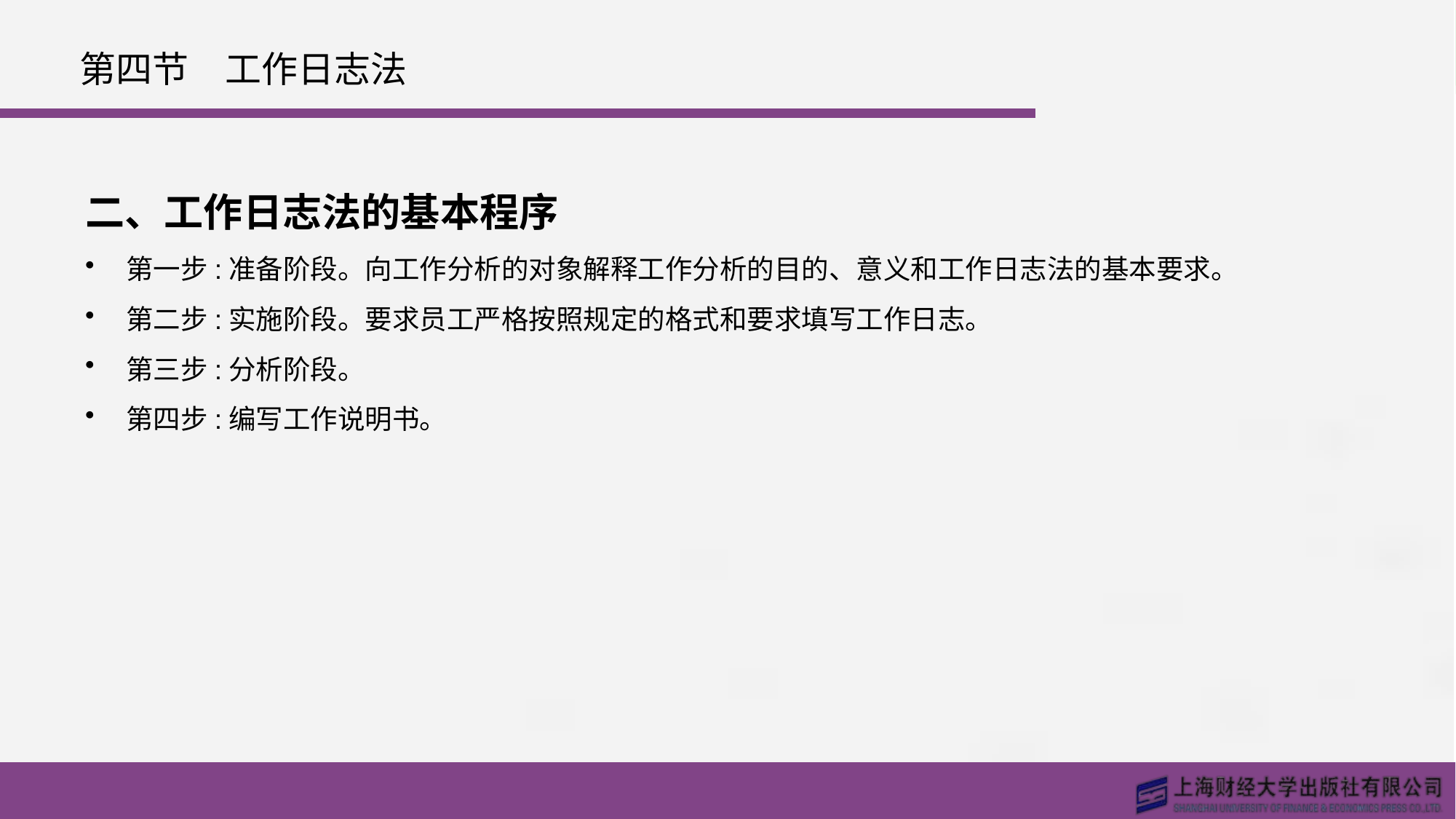

# 第四节　工作日志法
二、工作日志法的基本程序
第一步:准备阶段。向工作分析的对象解释工作分析的目的、意义和工作日志法的基本要求。
第二步:实施阶段。要求员工严格按照规定的格式和要求填写工作日志。
第三步:分析阶段。
第四步:编写工作说明书。